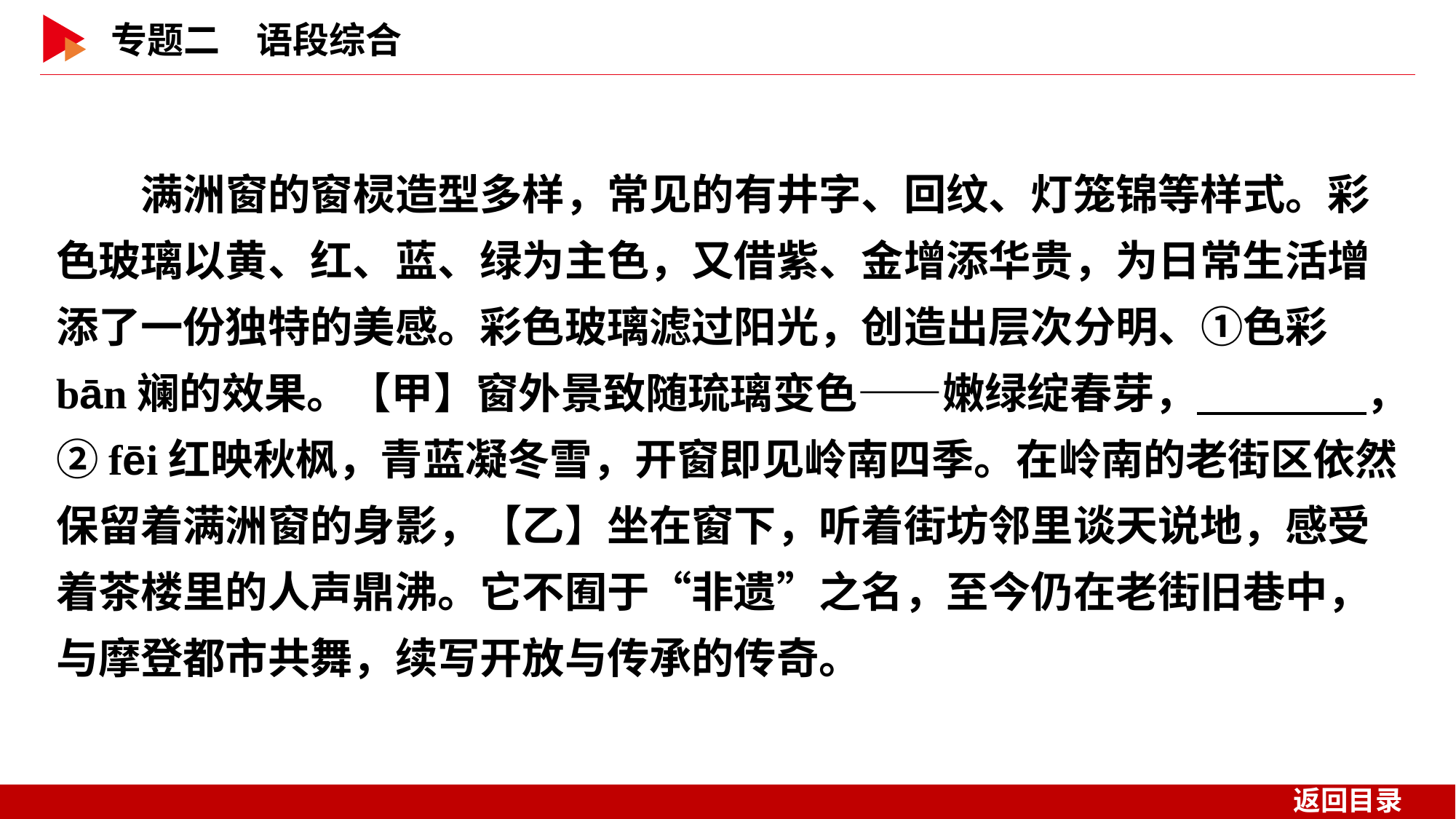

满洲窗的窗棂造型多样，常见的有井字、回纹、灯笼锦等样式。彩色玻璃以黄、红、蓝、绿为主色，又借紫、金增添华贵，为日常生活增添了一份独特的美感。彩色玻璃滤过阳光，创造出层次分明、①色彩bān斓的效果。【甲】窗外景致随琉璃变色——嫩绿绽春芽，　　　　，②fēi红映秋枫，青蓝凝冬雪，开窗即见岭南四季。在岭南的老街区依然保留着满洲窗的身影，【乙】坐在窗下，听着街坊邻里谈天说地，感受着茶楼里的人声鼎沸。它不囿于“非遗”之名，至今仍在老街旧巷中，与摩登都市共舞，续写开放与传承的传奇。